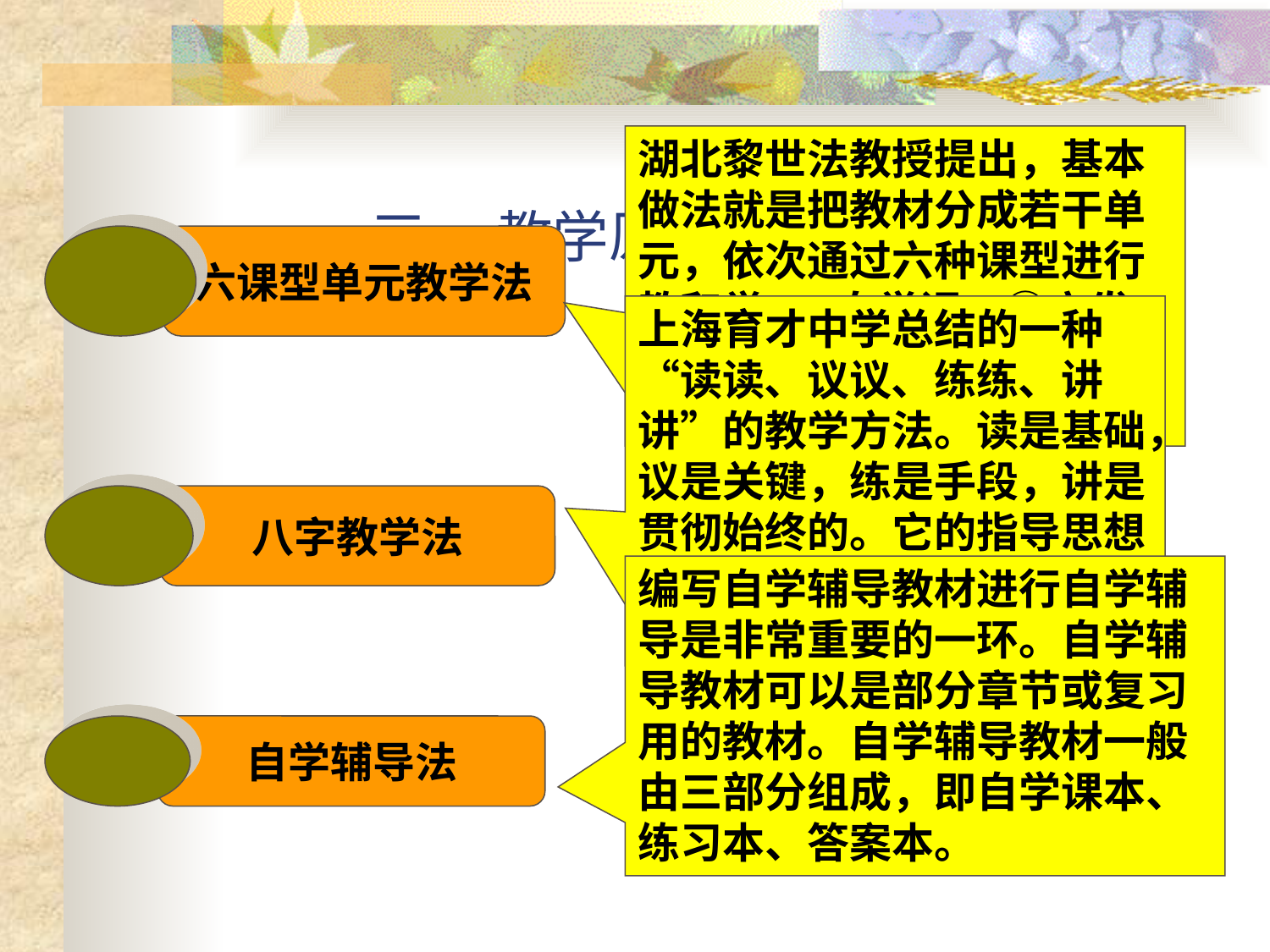

# 三、 教学原则与教学方法
湖北黎世法教授提出，基本做法就是把教材分成若干单元，依次通过六种课型进行教和学:①自学课；②启发课；③复习课；④作业课；⑤改错课；⑥小结课。

六课型单元教学法

上海育才中学总结的一种“读读、议议、练练、讲讲”的教学方法。读是基础，议是关键，练是手段，讲是贯彻始终的。它的指导思想是以学为重点，使学生真正成为学习的主人。

八字教学法
编写自学辅导教材进行自学辅导是非常重要的一环。自学辅导教材可以是部分章节或复习用的教材。自学辅导教材一般由三部分组成，即自学课本、练习本、答案本。

自学辅导法